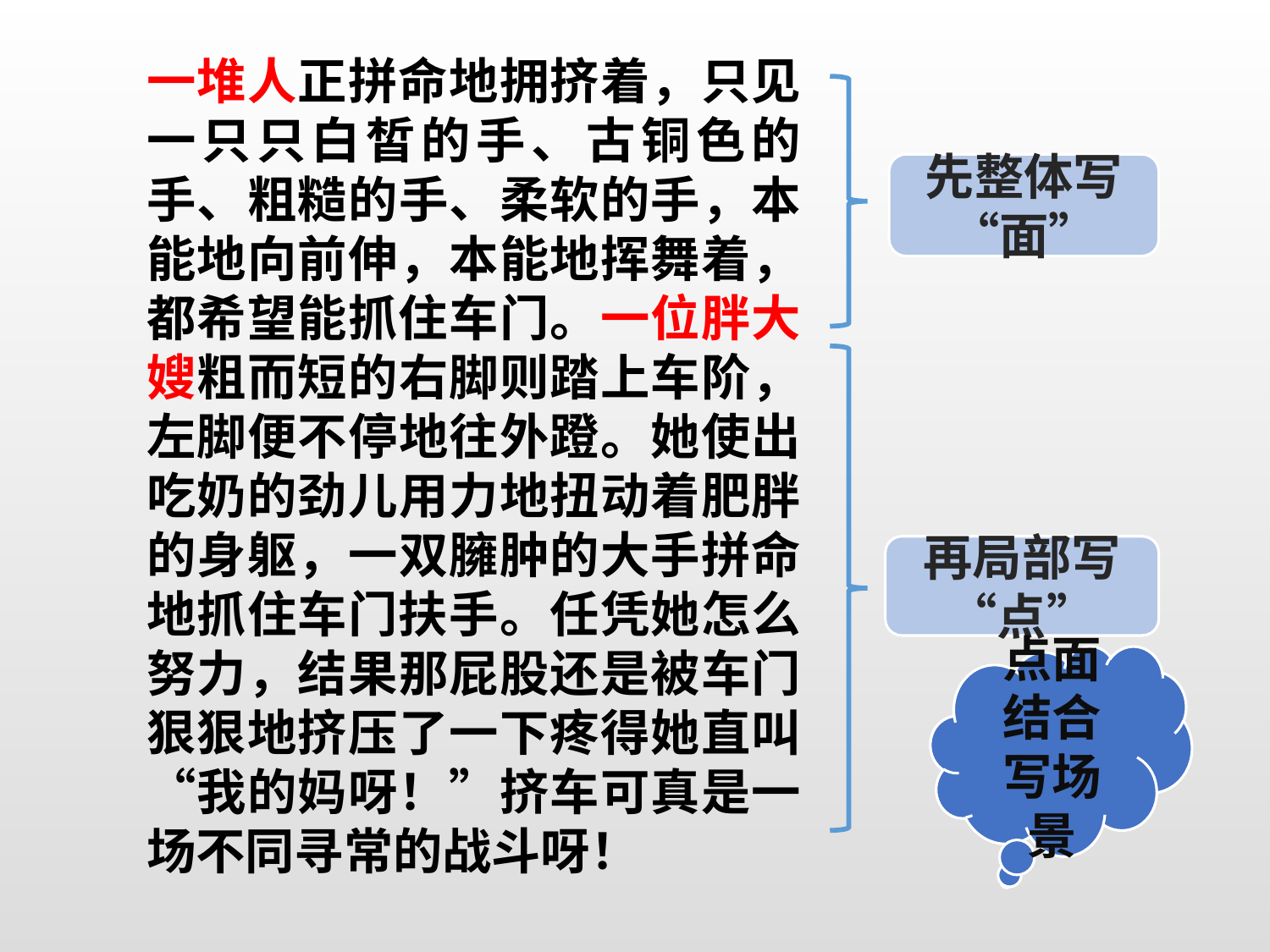

一堆人正拼命地拥挤着，只见一只只白皙的手、古铜色的手、粗糙的手、柔软的手，本能地向前伸，本能地挥舞着，都希望能抓住车门。一位胖大嫂粗而短的右脚则踏上车阶，左脚便不停地往外蹬。她使出吃奶的劲儿用力地扭动着肥胖的身躯，一双臃肿的大手拼命地抓住车门扶手。任凭她怎么努力，结果那屁股还是被车门狠狠地挤压了一下疼得她直叫“我的妈呀！”挤车可真是一场不同寻常的战斗呀！

先整体写“面”

再局部写“点”
点面结合写场景